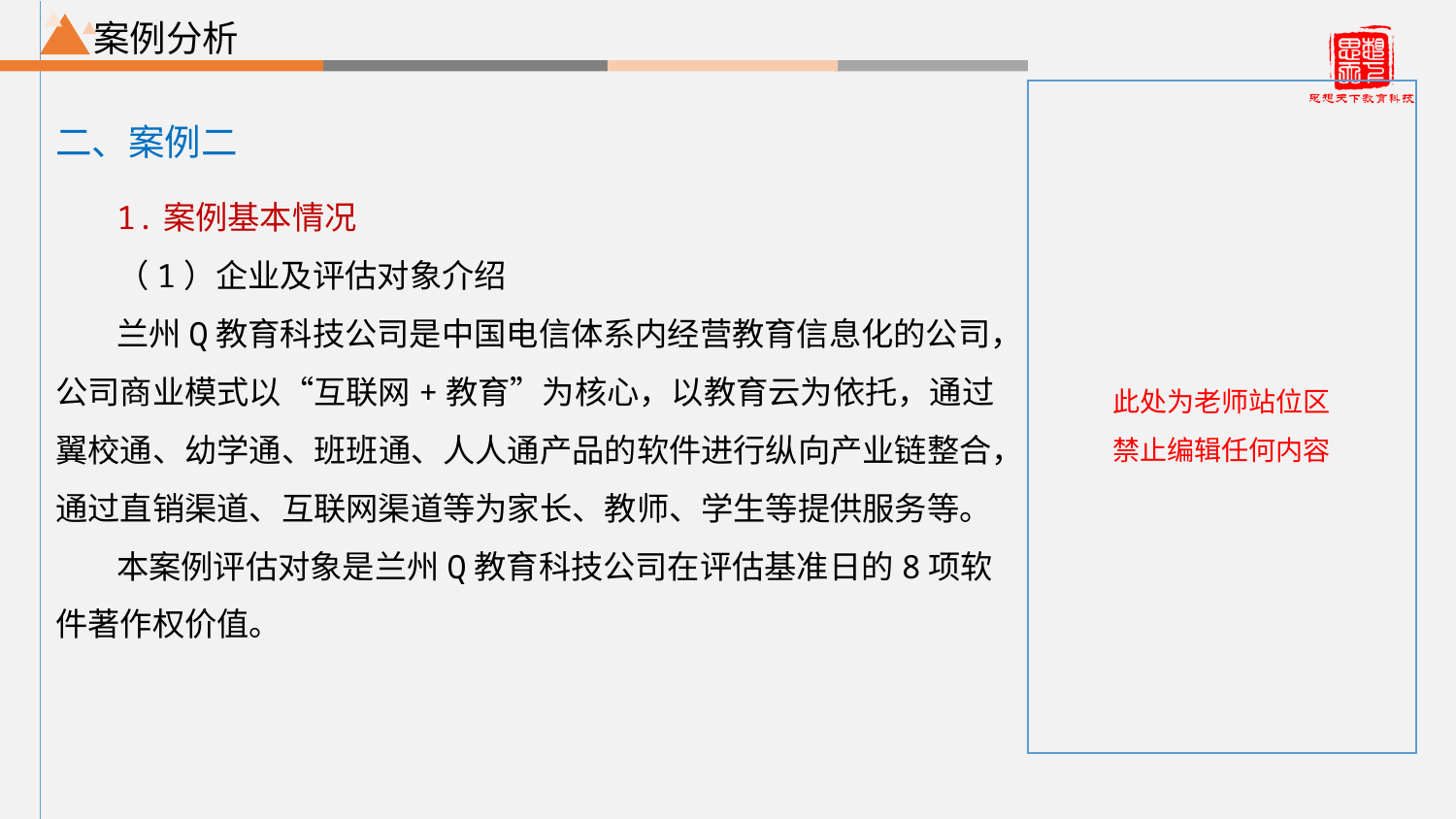

根据实际情况添加不同层级标题
# 案例分析
二、案例二
1.案例基本情况
（1）企业及评估对象介绍
兰州Q教育科技公司是中国电信体系内经营教育信息化的公司，公司商业模式以“互联网+教育”为核心，以教育云为依托，通过翼校通、幼学通、班班通、人人通产品的软件进行纵向产业链整合，通过直销渠道、互联网渠道等为家长、教师、学生等提供服务等。
本案例评估对象是兰州Q教育科技公司在评估基准日的8项软件著作权价值。
61